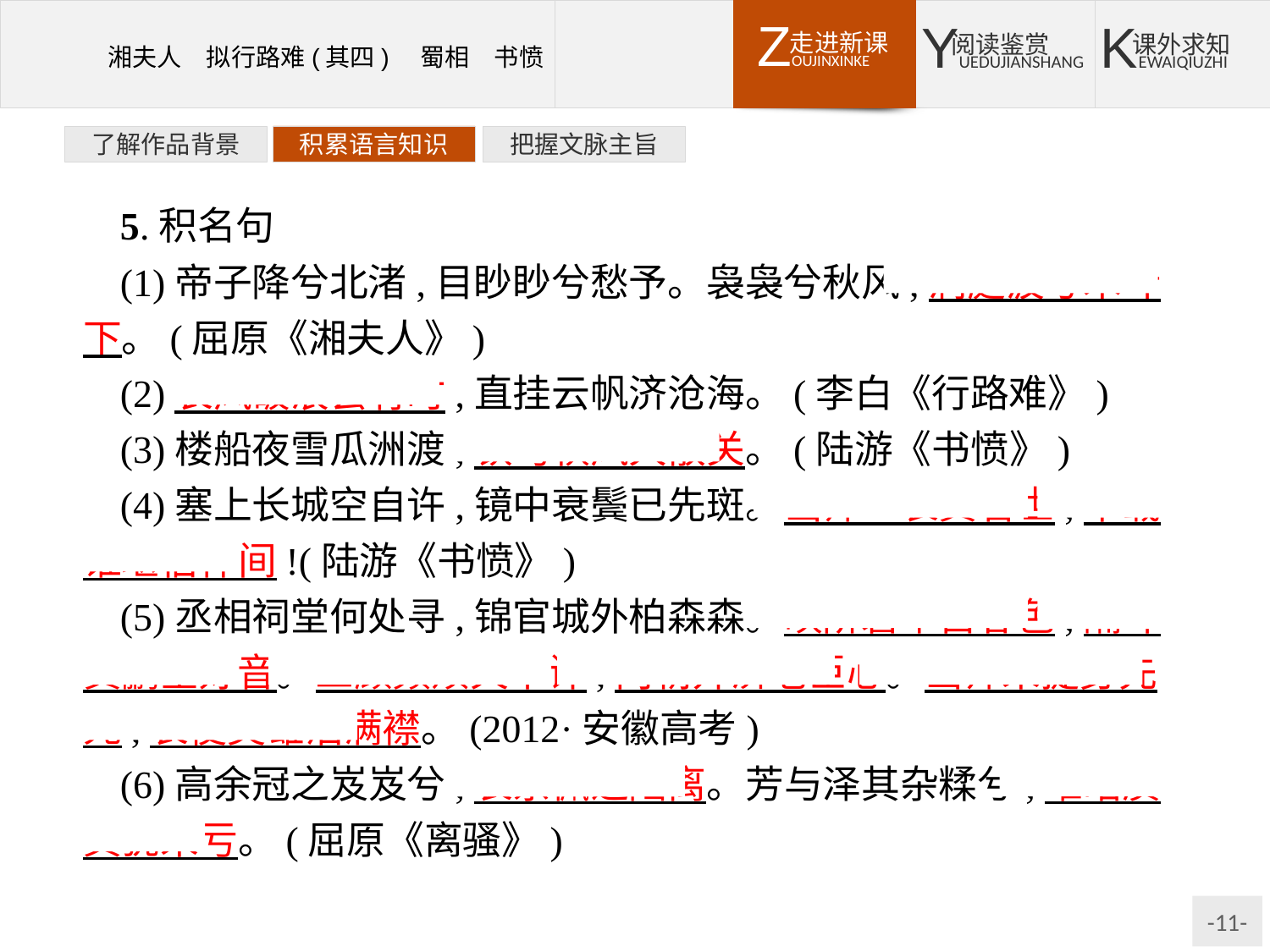

了解作品背景
积累语言知识
把握文脉主旨
5.积名句
(1)帝子降兮北渚,目眇眇兮愁予。袅袅兮秋风,洞庭波兮木叶下。(屈原《湘夫人》)
(2)长风破浪会有时,直挂云帆济沧海。(李白《行路难》)
(3)楼船夜雪瓜洲渡,铁马秋风大散关。(陆游《书愤》)
(4)塞上长城空自许,镜中衰鬓已先斑。出师一表真名世,千载谁堪伯仲间!(陆游《书愤》)
(5)丞相祠堂何处寻,锦官城外柏森森。映阶碧草自春色,隔叶黄鹂空好音。三顾频烦天下计,两朝开济老臣心。出师未捷身先死,长使英雄泪满襟。(2012·安徽高考)
(6)高余冠之岌岌兮,长余佩之陆离。芳与泽其杂糅兮,唯昭质其犹未亏。(屈原《离骚》)